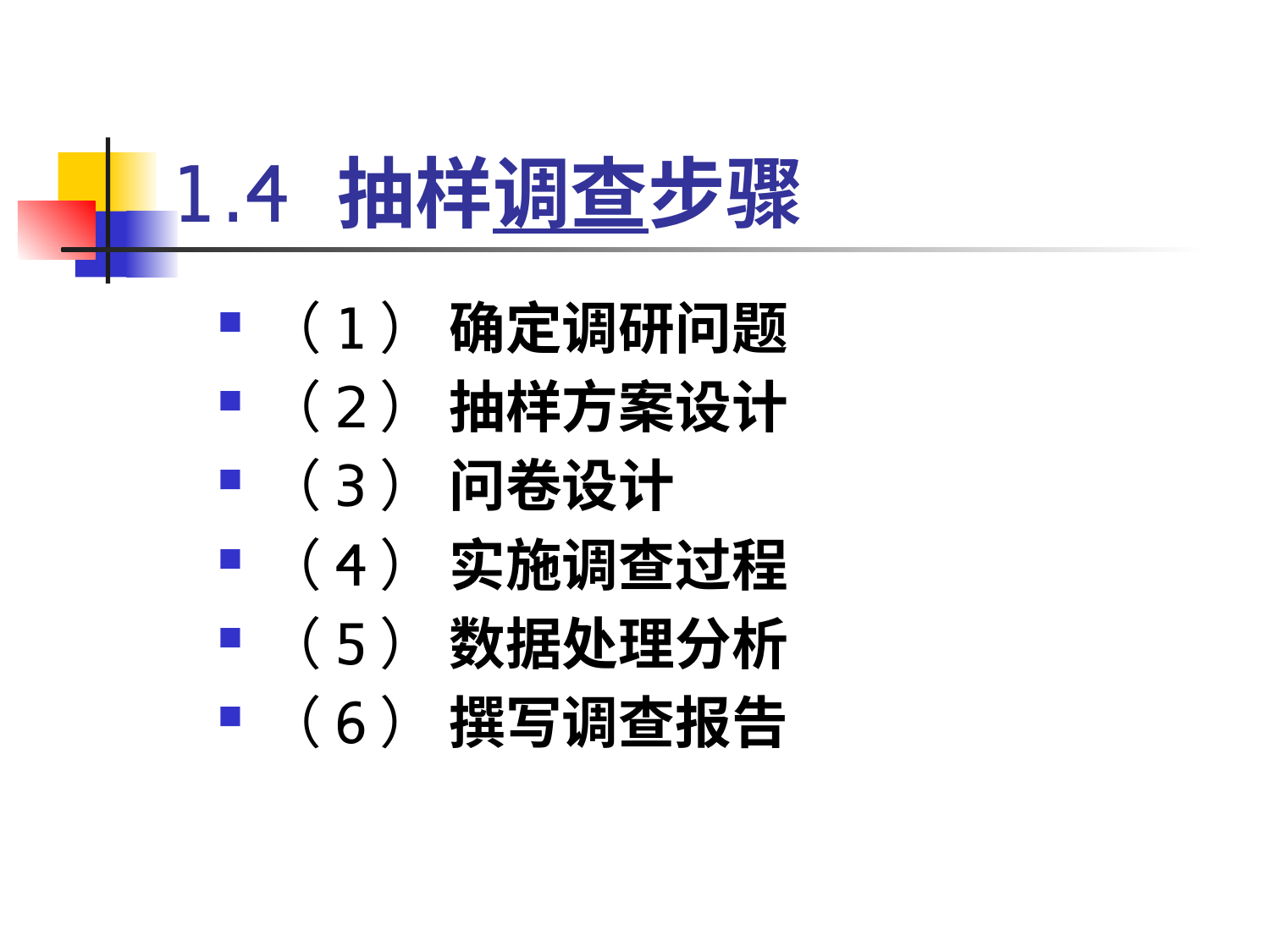

# 1.4 抽样调查步骤
（1） 确定调研问题
（2） 抽样方案设计
（3） 问卷设计
（4） 实施调查过程
（5） 数据处理分析
（6） 撰写调查报告